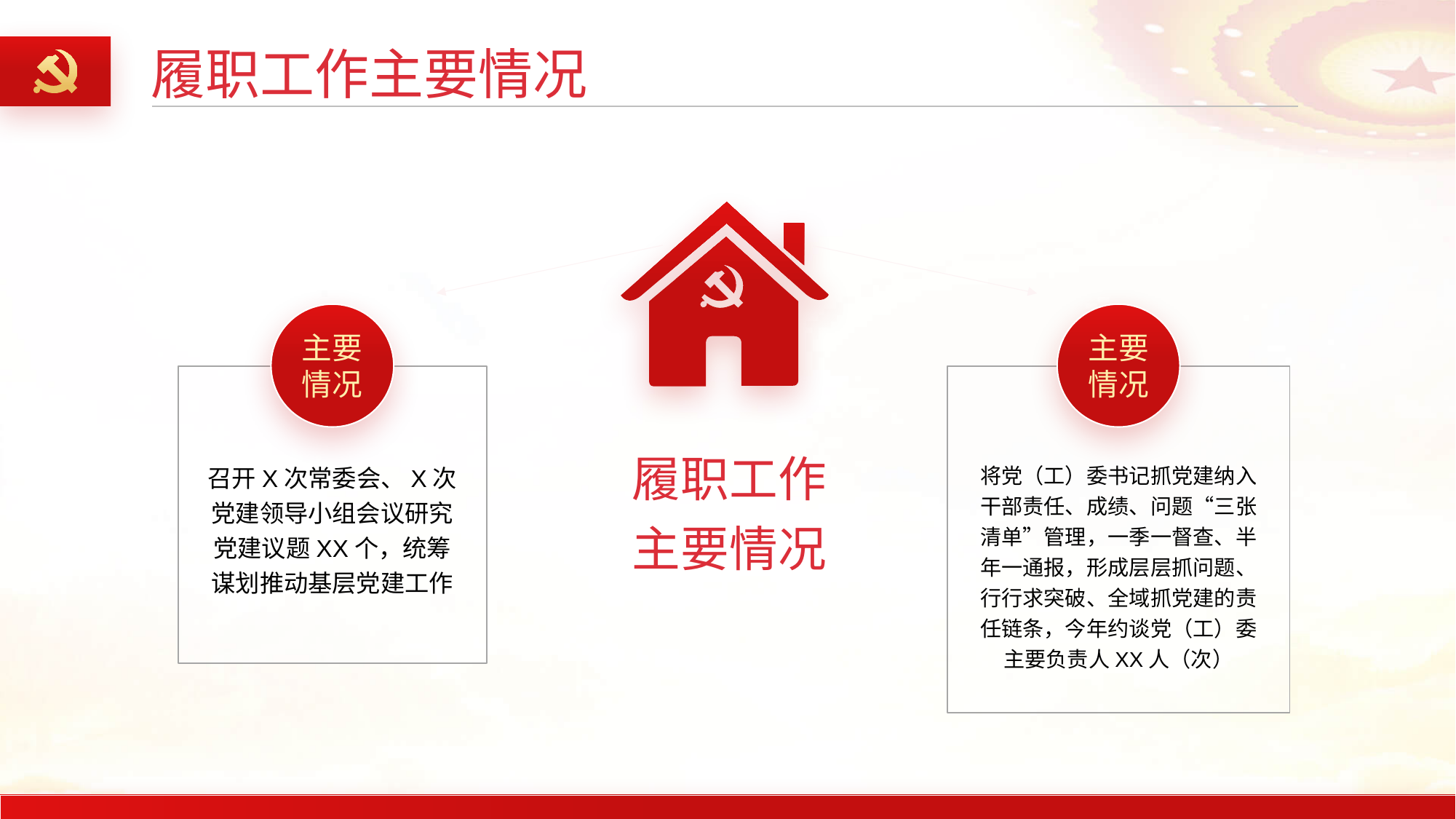

履职工作主要情况

主要
情况
主要
情况

履职工作
主要情况
召开X次常委会、X次党建领导小组会议研究党建议题XX个，统筹谋划推动基层党建工作
将党（工）委书记抓党建纳入干部责任、成绩、问题“三张清单”管理，一季一督查、半年一通报，形成层层抓问题、行行求突破、全域抓党建的责任链条，今年约谈党（工）委主要负责人XX人（次）

行业PPT模板http://www.1ppt.com/hangye/